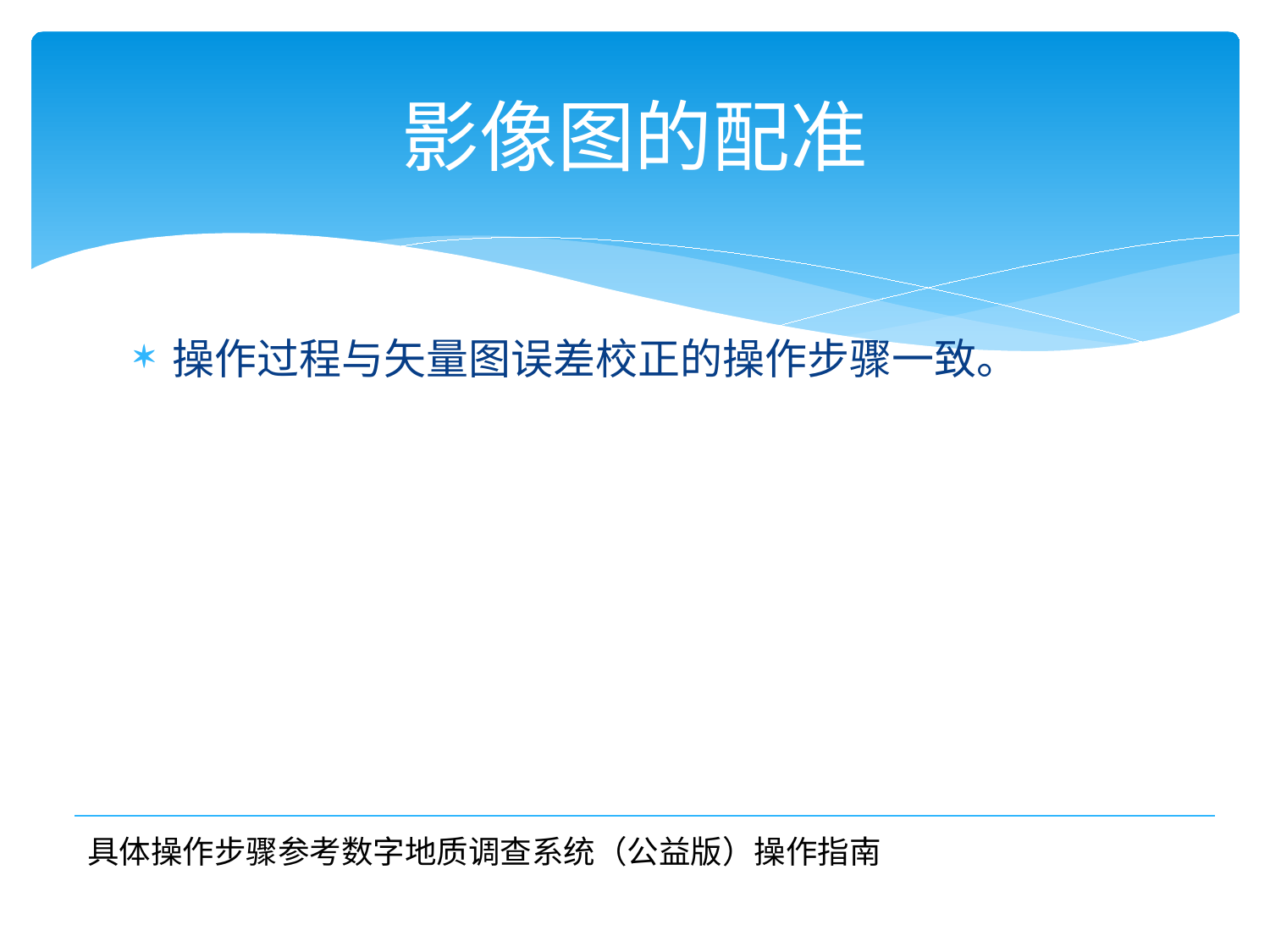

# 影像图的配准
操作过程与矢量图误差校正的操作步骤一致。
具体操作步骤参考数字地质调查系统（公益版）操作指南